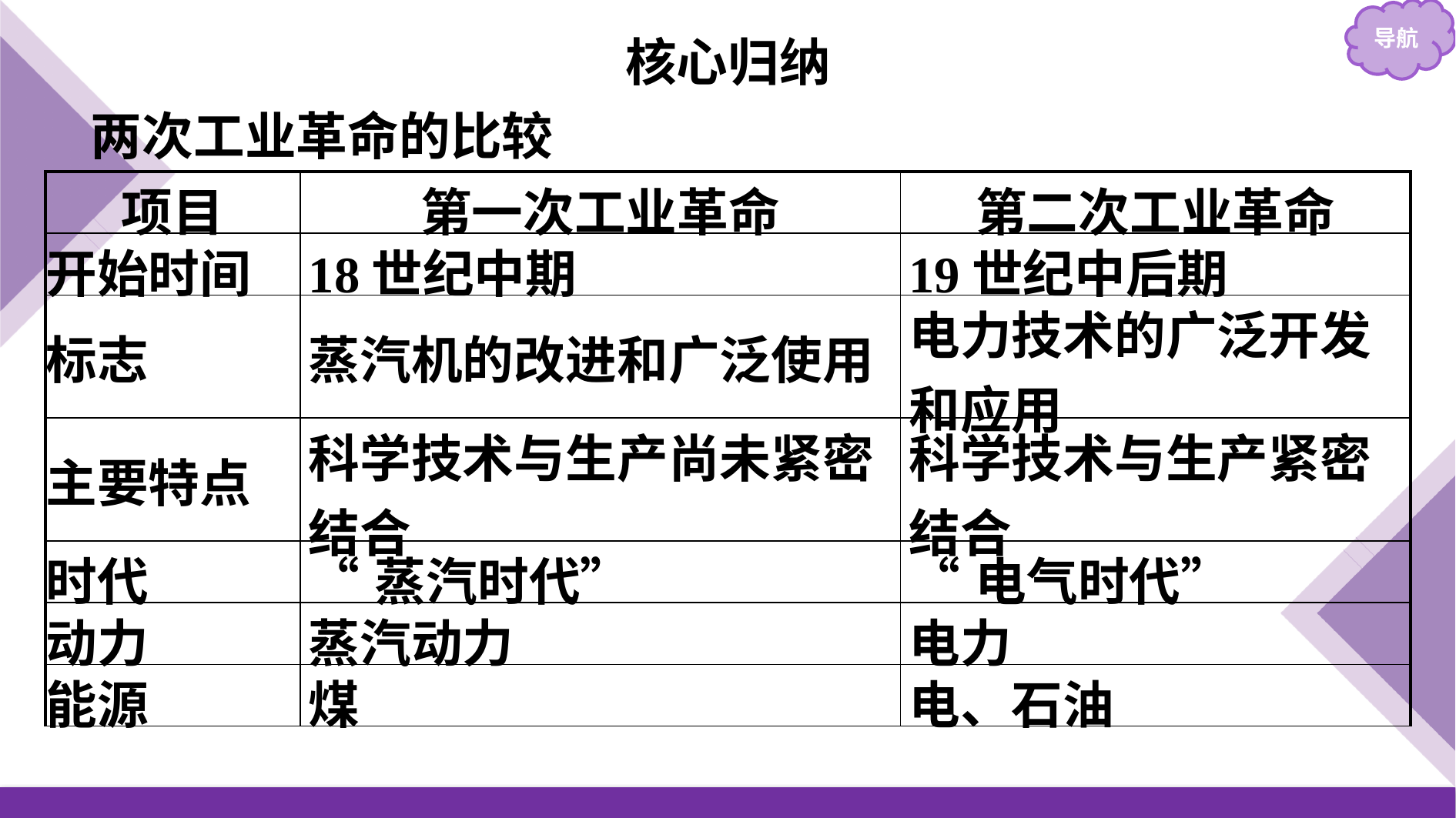

核心归纳
两次工业革命的比较
| 项目 | 第一次工业革命 | 第二次工业革命 |
| --- | --- | --- |
| 开始时间 | 18世纪中期 | 19世纪中后期 |
| 标志 | 蒸汽机的改进和广泛使用 | 电力技术的广泛开发和应用 |
| 主要特点 | 科学技术与生产尚未紧密结合 | 科学技术与生产紧密结合 |
| 时代 | “蒸汽时代” | “电气时代” |
| 动力 | 蒸汽动力 | 电力 |
| 能源 | 煤 | 电、石油 |